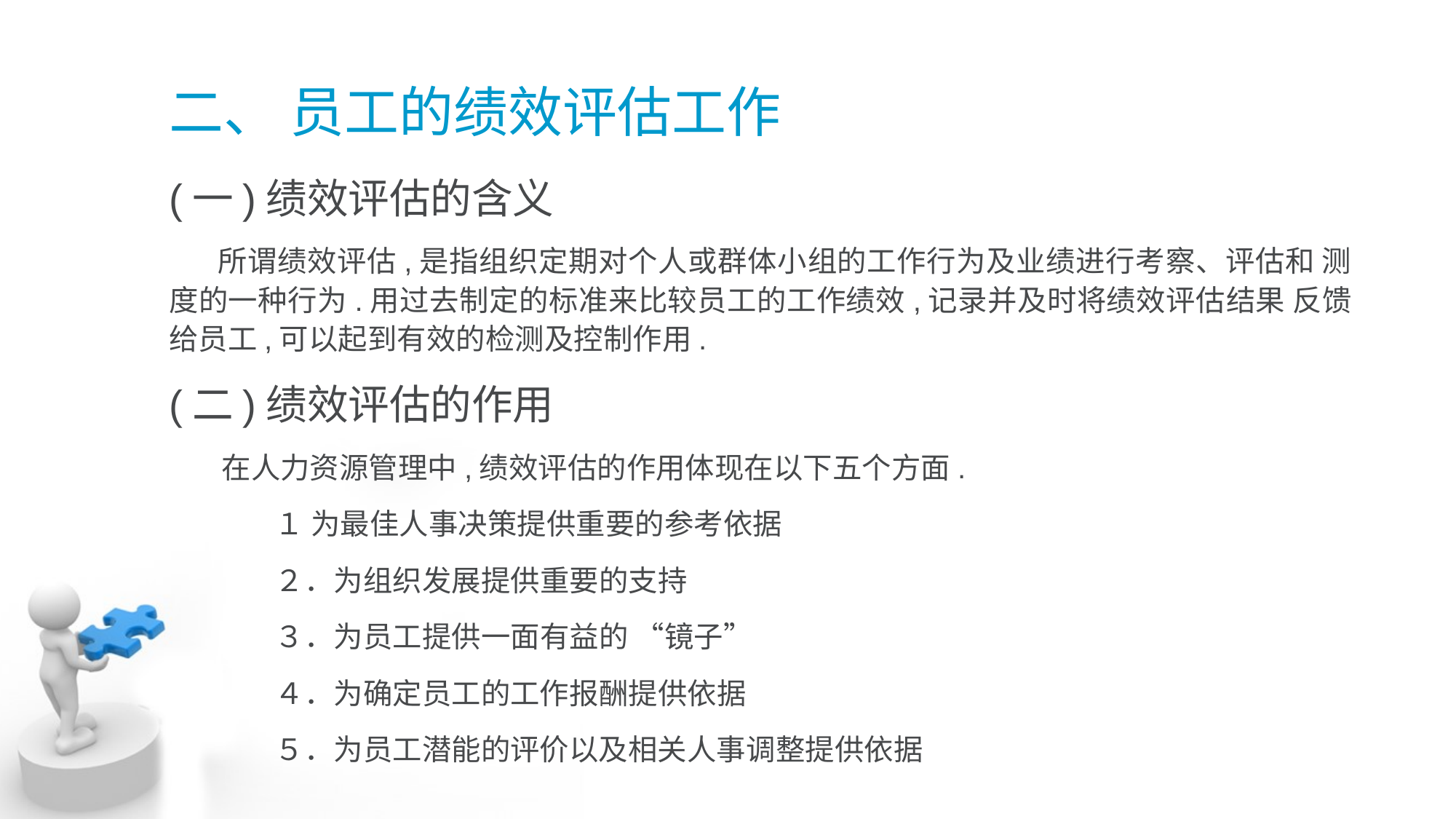

# 二、 员工的绩效评估工作
(一)绩效评估的含义
      所谓绩效评估,是指组织定期对个人或群体小组的工作行为及业绩进行考察、评估和 测度的一种行为.用过去制定的标准来比较员工的工作绩效,记录并及时将绩效评估结果 反馈给员工,可以起到有效的检测及控制作用.
(二)绩效评估的作用
       在人力资源管理中,绩效评估的作用体现在以下五个方面.
	１ 为最佳人事决策提供重要的参考依据
	２．为组织发展提供重要的支持
	３．为员工提供一面有益的 “镜子”
	４．为确定员工的工作报酬提供依据
	５．为员工潜能的评价以及相关人事调整提供依据